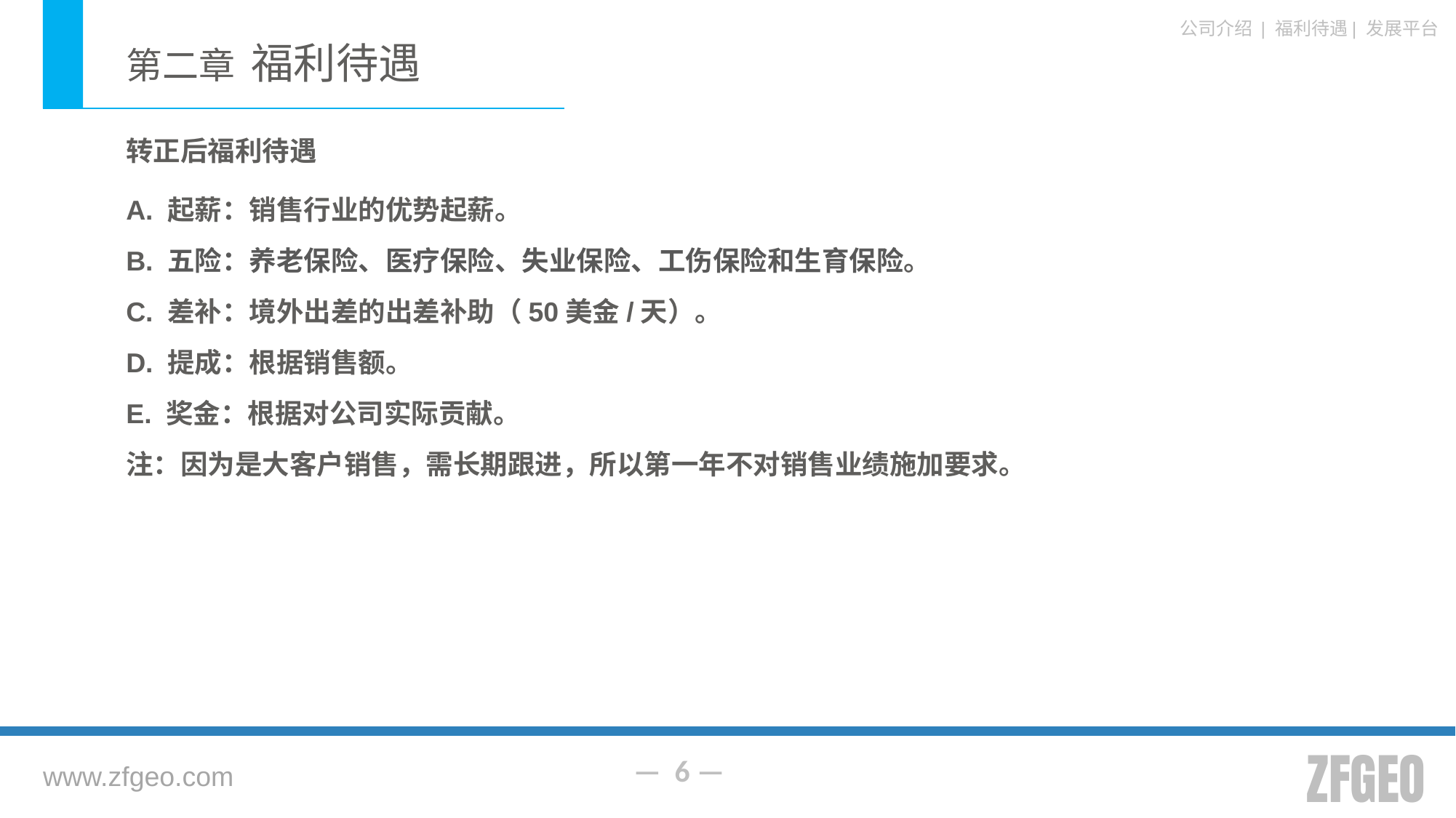

转正后福利待遇
A. 起薪：销售行业的优势起薪。
B. 五险：养老保险、医疗保险、失业保险、工伤保险和生育保险。
C. 差补：境外出差的出差补助（50美金/天）。
D. 提成：根据销售额。
E. 奖金：根据对公司实际贡献。
注：因为是大客户销售，需长期跟进，所以第一年不对销售业绩施加要求。